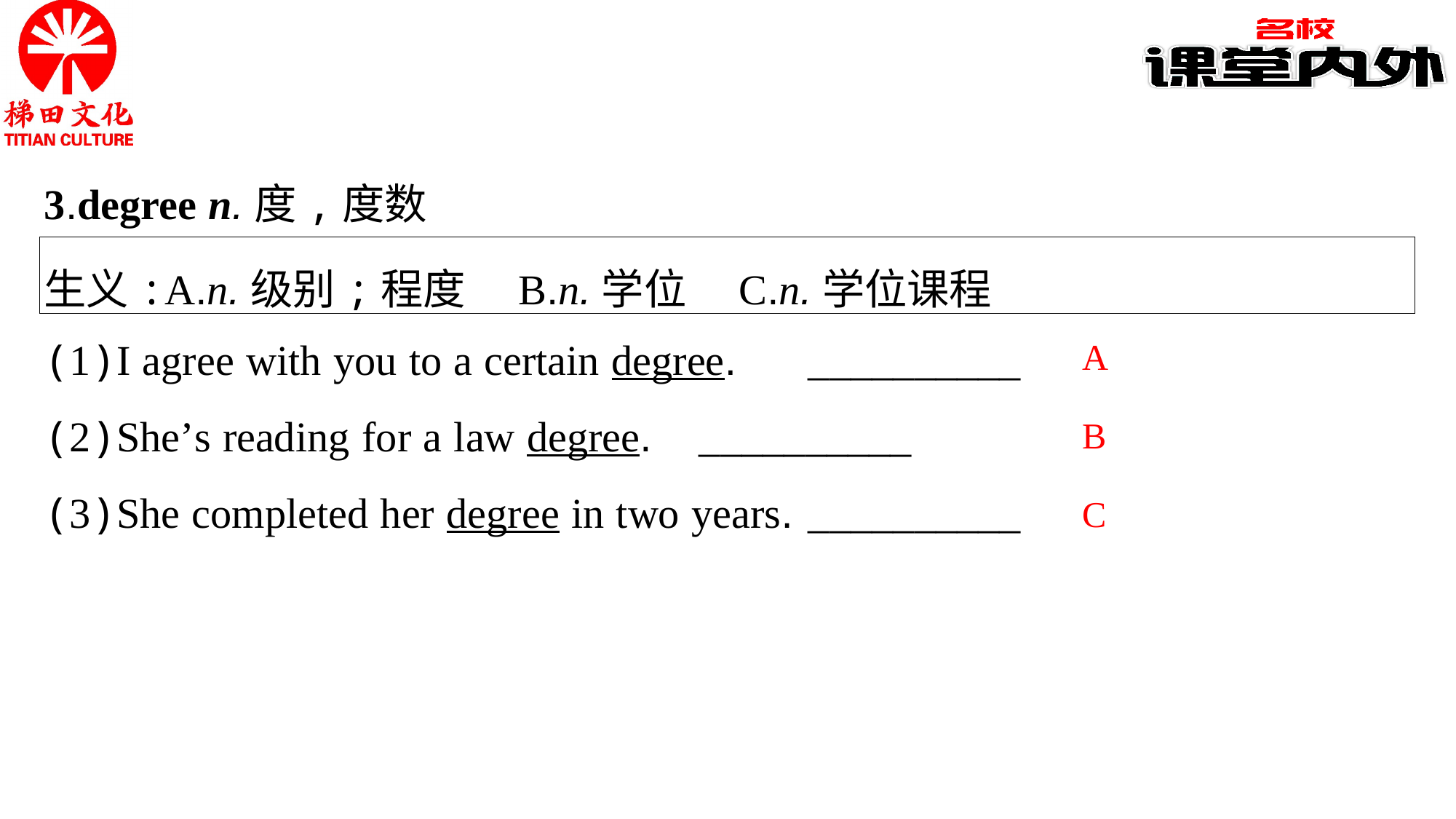

3.degree n.度,度数
生义:A.n.级别;程度　B.n.学位　C.n.学位课程
A
(1)I agree with you to a certain degree.	__________
(2)She’s reading for a law degree.	__________
(3)She completed her degree in two years.	__________
B
C